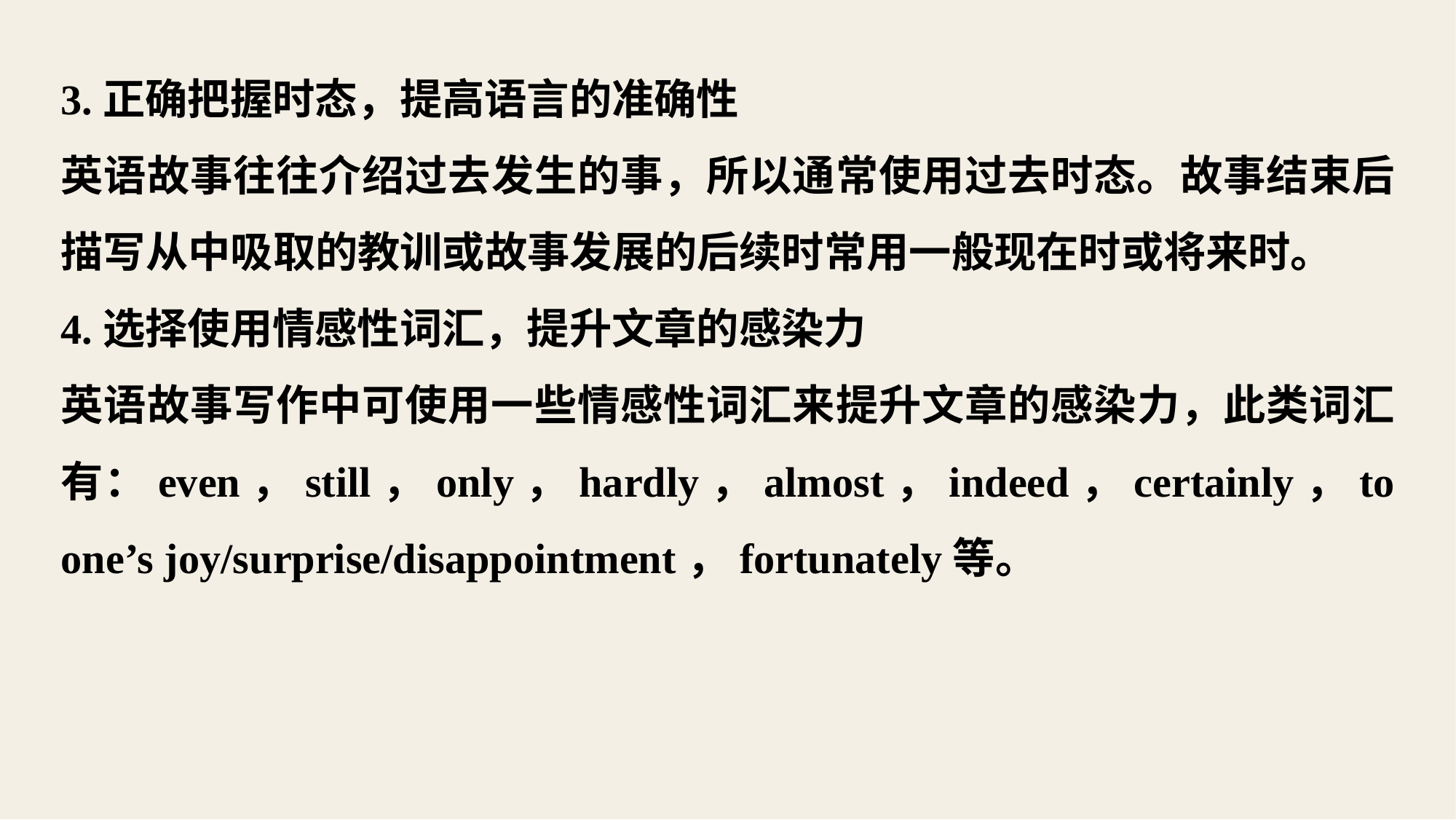

3.正确把握时态，提高语言的准确性
英语故事往往介绍过去发生的事，所以通常使用过去时态。故事结束后描写从中吸取的教训或故事发展的后续时常用一般现在时或将来时。
4.选择使用情感性词汇，提升文章的感染力
英语故事写作中可使用一些情感性词汇来提升文章的感染力，此类词汇有：even，still，only，hardly，almost，indeed，certainly，to one’s joy/surprise/disappointment，fortunately等。